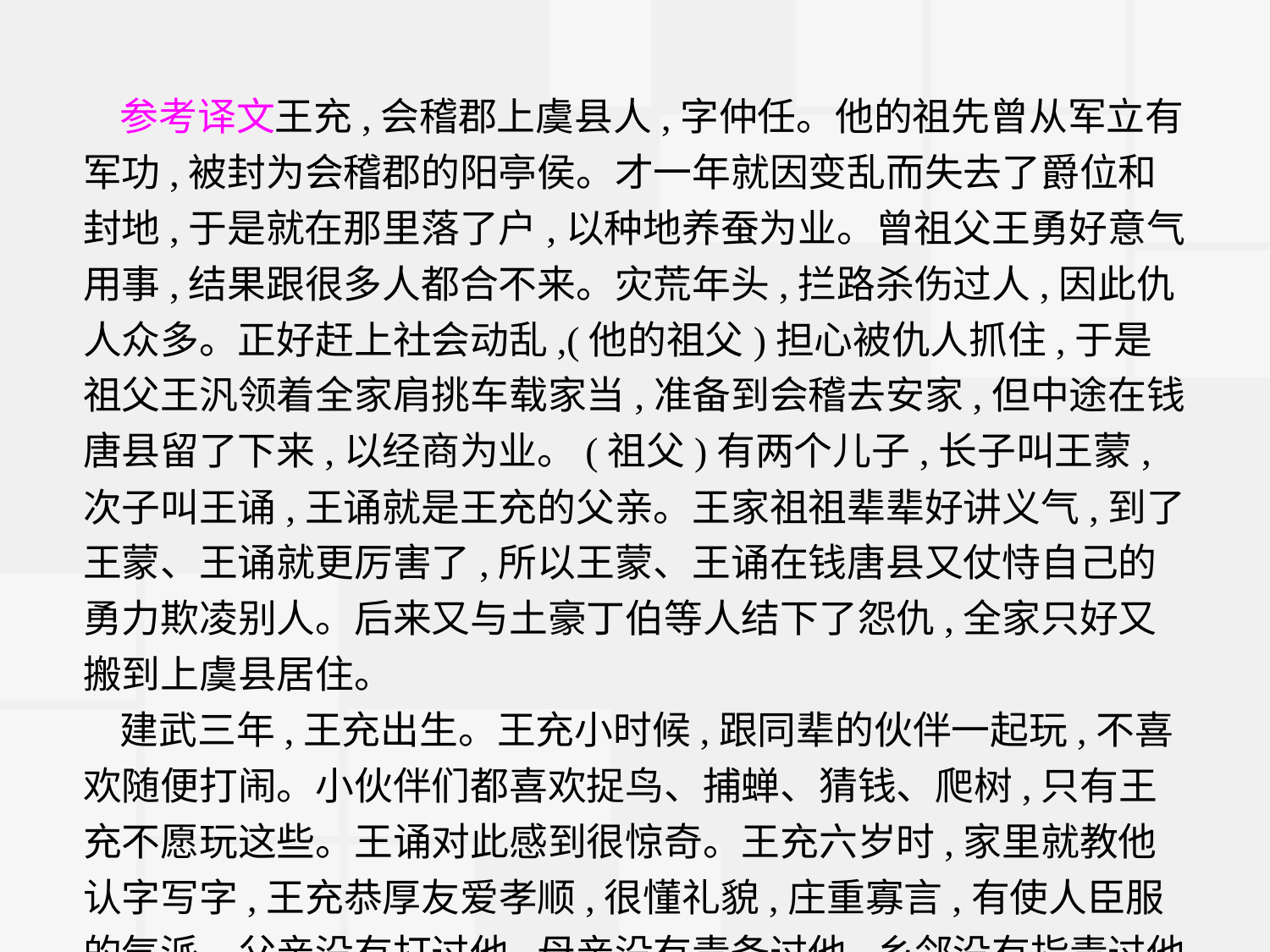

参考译文王充,会稽郡上虞县人,字仲任。他的祖先曾从军立有军功,被封为会稽郡的阳亭侯。才一年就因变乱而失去了爵位和封地,于是就在那里落了户,以种地养蚕为业。曾祖父王勇好意气用事,结果跟很多人都合不来。灾荒年头,拦路杀伤过人,因此仇人众多。正好赶上社会动乱,(他的祖父)担心被仇人抓住,于是祖父王汎领着全家肩挑车载家当,准备到会稽去安家,但中途在钱唐县留了下来,以经商为业。(祖父)有两个儿子,长子叫王蒙,次子叫王诵,王诵就是王充的父亲。王家祖祖辈辈好讲义气,到了王蒙、王诵就更厉害了,所以王蒙、王诵在钱唐县又仗恃自己的勇力欺凌别人。后来又与土豪丁伯等人结下了怨仇,全家只好又搬到上虞县居住。
建武三年,王充出生。王充小时候,跟同辈的伙伴一起玩,不喜欢随便打闹。小伙伴们都喜欢捉鸟、捕蝉、猜钱、爬树,只有王充不愿玩这些。王诵对此感到很惊奇。王充六岁时,家里就教他认字写字,王充恭厚友爱孝顺,很懂礼貌,庄重寡言,有使人臣服的气派。父亲没有打过他,母亲没有责备过他,乡邻没有指责过他。八岁进书馆